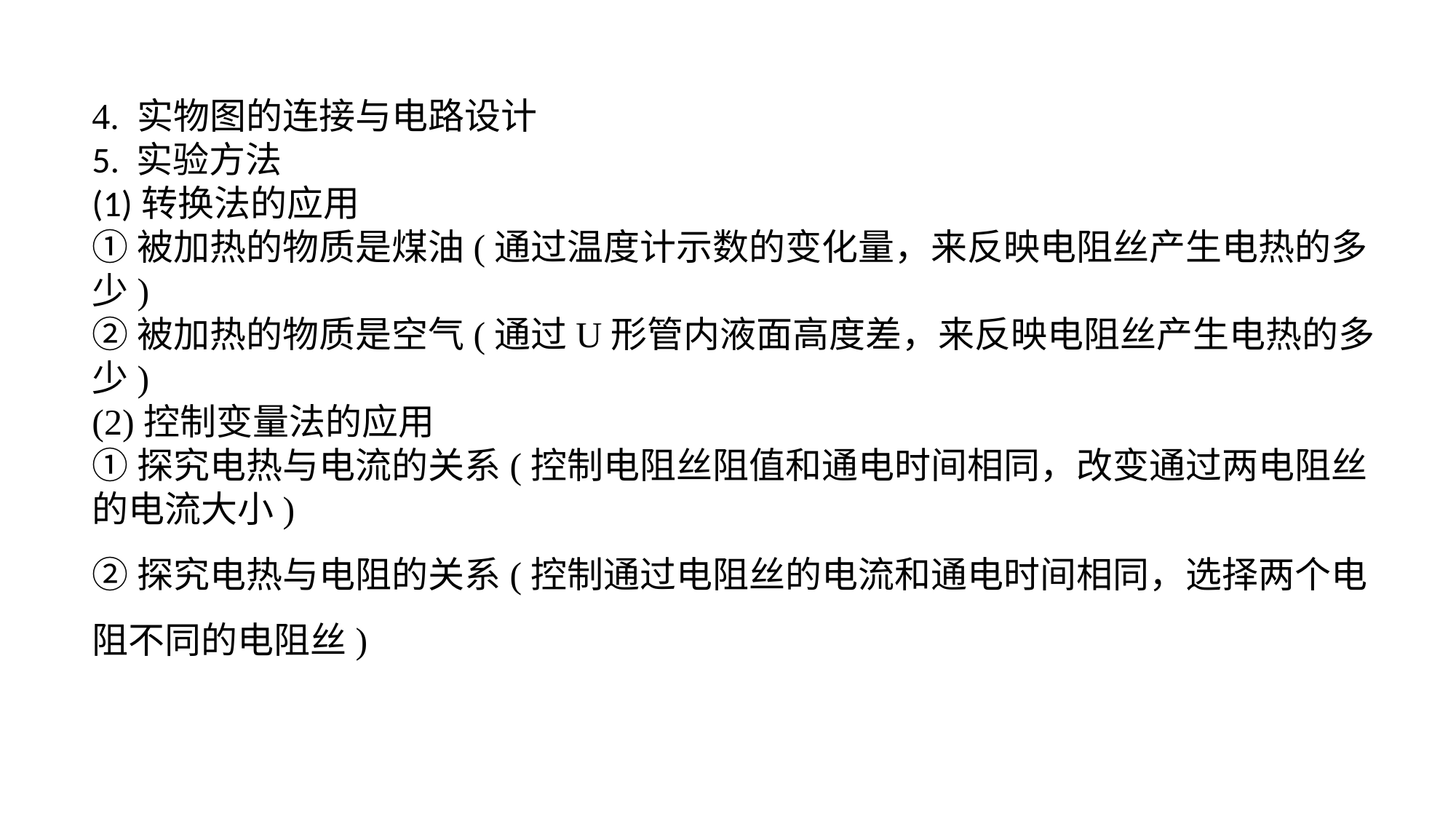

4. 实物图的连接与电路设计5. 实验方法(1)转换法的应用①被加热的物质是煤油(通过温度计示数的变化量，来反映电阻丝产生电热的多少)②被加热的物质是空气(通过U形管内液面高度差，来反映电阻丝产生电热的多少)(2)控制变量法的应用①探究电热与电流的关系(控制电阻丝阻值和通电时间相同，改变通过两电阻丝的电流大小)②探究电热与电阻的关系(控制通过电阻丝的电流和通电时间相同，选择两个电阻不同的电阻丝)